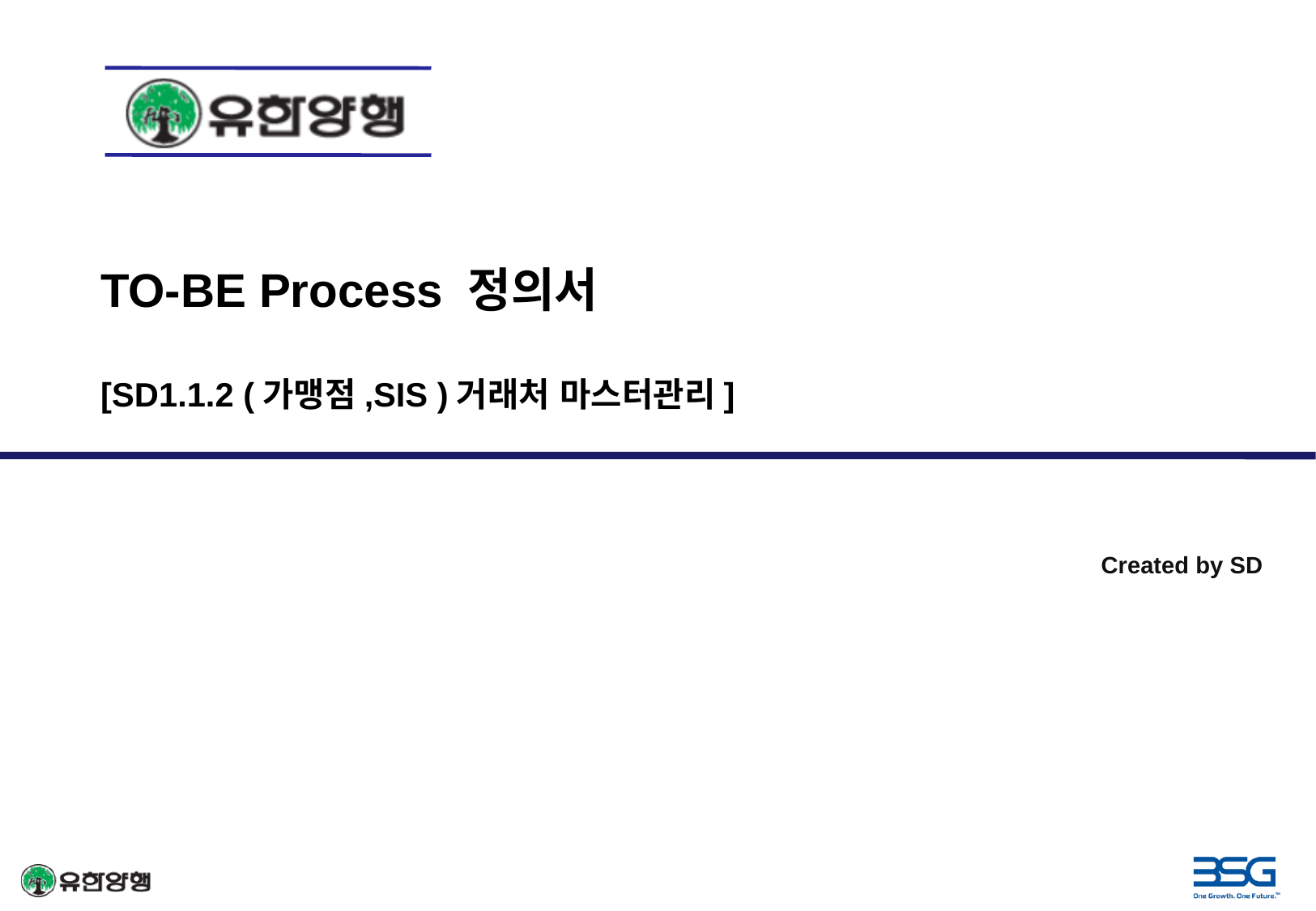

TO-BE Process 정의서
[SD1.1.2 (가맹점,SIS )거래처 마스터관리]
Created by SD